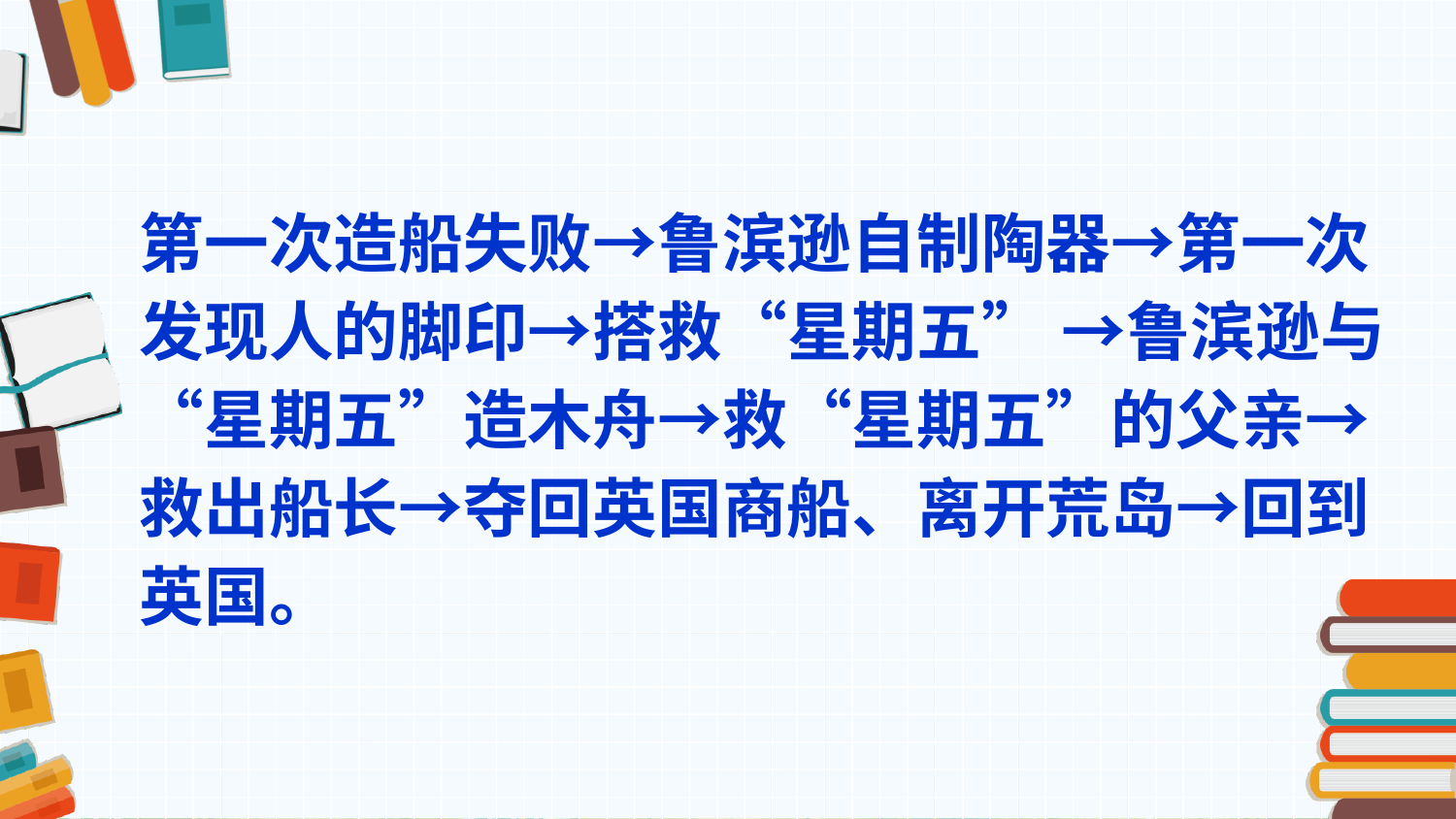

第一次造船失败→鲁滨逊自制陶器→第一次发现人的脚印→搭救“星期五” →鲁滨逊与“星期五”造木舟→救“星期五”的父亲→救出船长→夺回英国商船、离开荒岛→回到英国。